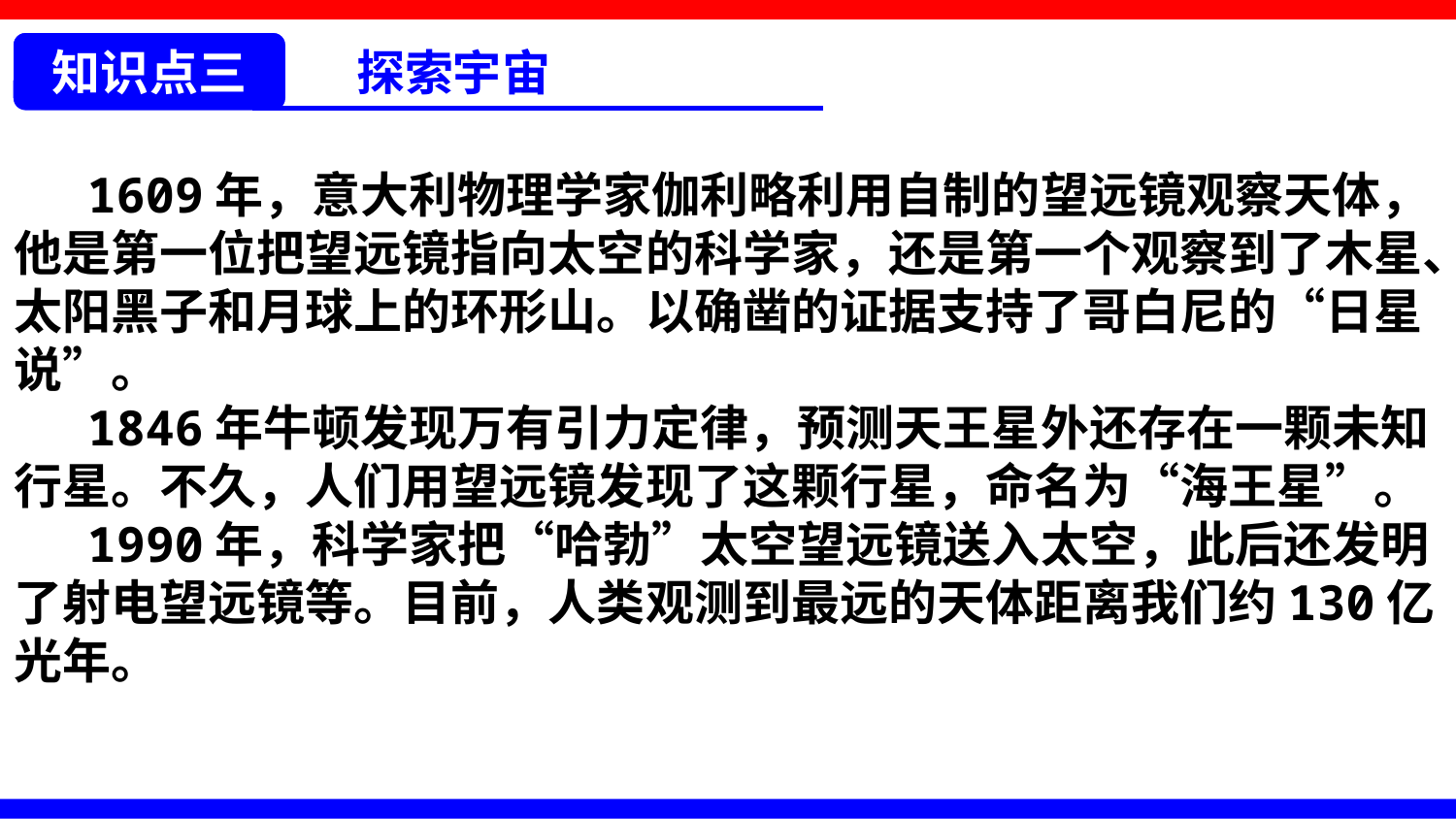

知识点三
   探索宇宙
1609年，意大利物理学家伽利略利用自制的望远镜观察天体，他是第一位把望远镜指向太空的科学家，还是第一个观察到了木星、太阳黑子和月球上的环形山。以确凿的证据支持了哥白尼的“日星说”。
1846年牛顿发现万有引力定律，预测天王星外还存在一颗未知行星。不久，人们用望远镜发现了这颗行星，命名为“海王星”。
1990年，科学家把“哈勃”太空望远镜送入太空，此后还发明了射电望远镜等。目前，人类观测到最远的天体距离我们约130亿光年。